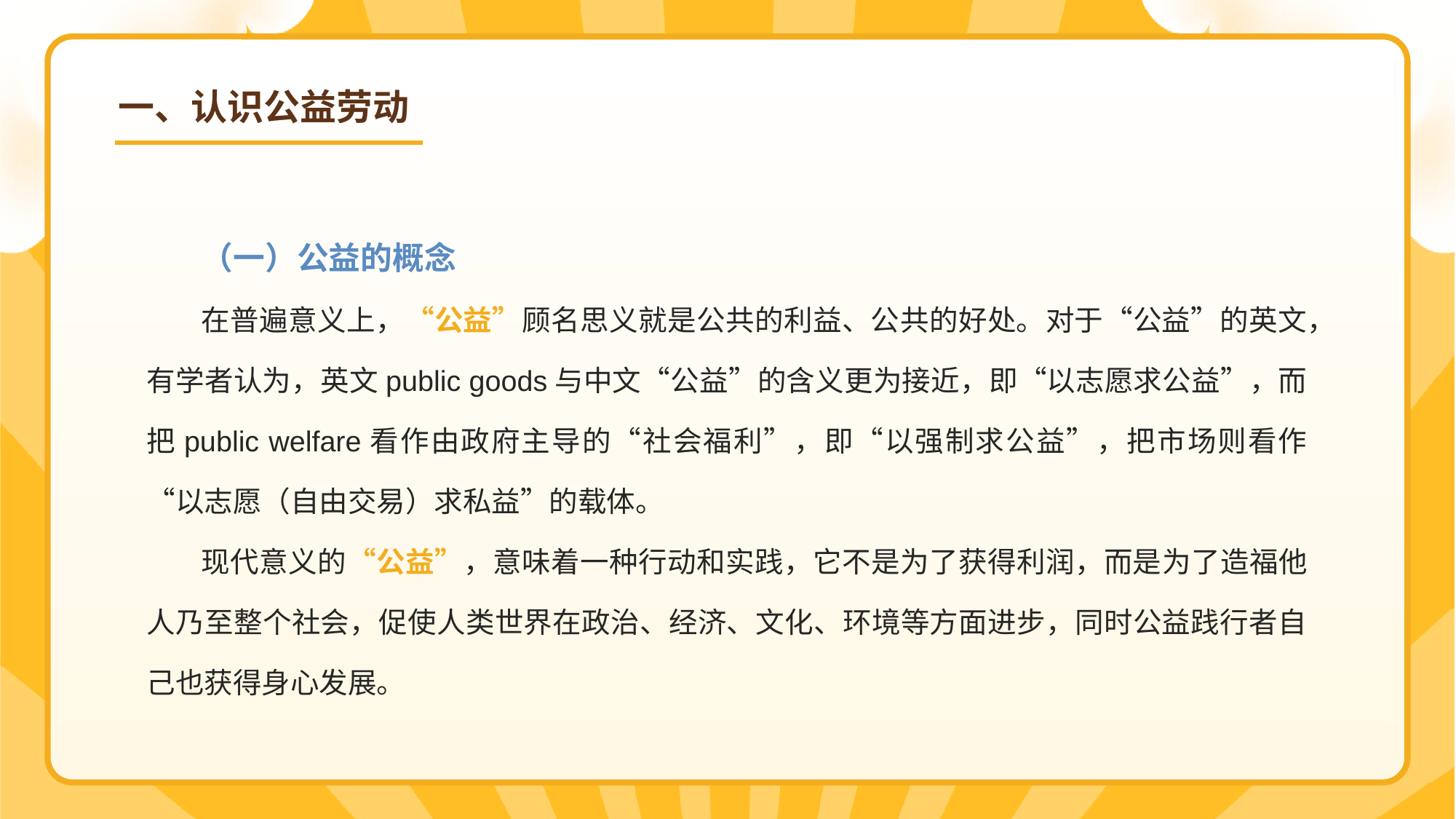

一、认识公益劳动
（一）公益的概念
在普遍意义上，“公益”顾名思义就是公共的利益、公共的好处。对于“公益”的英文，有学者认为，英文public goods与中文“公益”的含义更为接近，即“以志愿求公益”，而把public welfare看作由政府主导的“社会福利”，即“以强制求公益”，把市场则看作“以志愿（自由交易）求私益”的载体。
现代意义的“公益”，意味着一种行动和实践，它不是为了获得利润，而是为了造福他人乃至整个社会，促使人类世界在政治、经济、文化、环境等方面进步，同时公益践行者自己也获得身心发展。